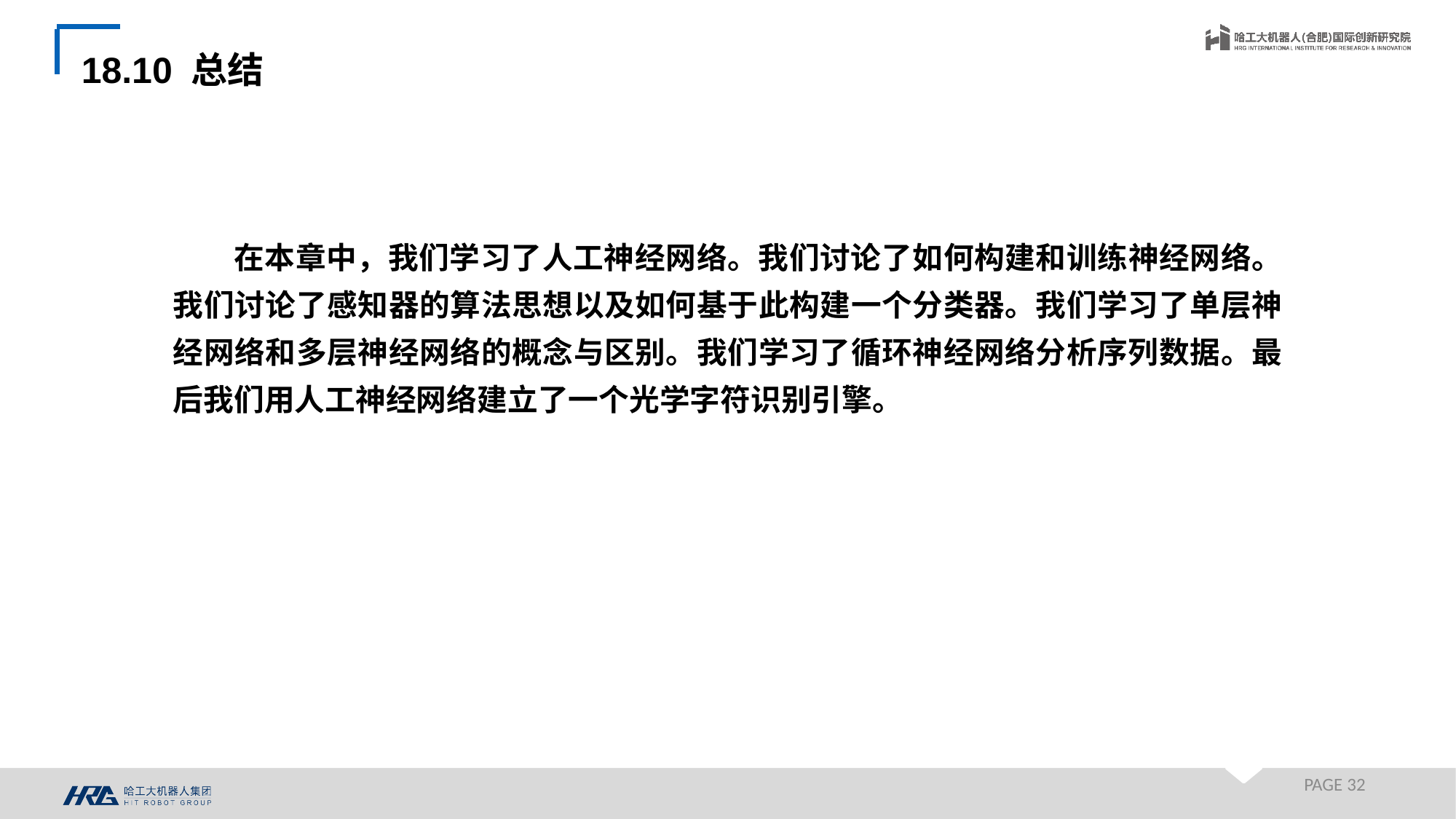

18.10 总结
在本章中，我们学习了人工神经网络。我们讨论了如何构建和训练神经网络。我们讨论了感知器的算法思想以及如何基于此构建一个分类器。我们学习了单层神经网络和多层神经网络的概念与区别。我们学习了循环神经网络分析序列数据。最后我们用人工神经网络建立了一个光学字符识别引擎。